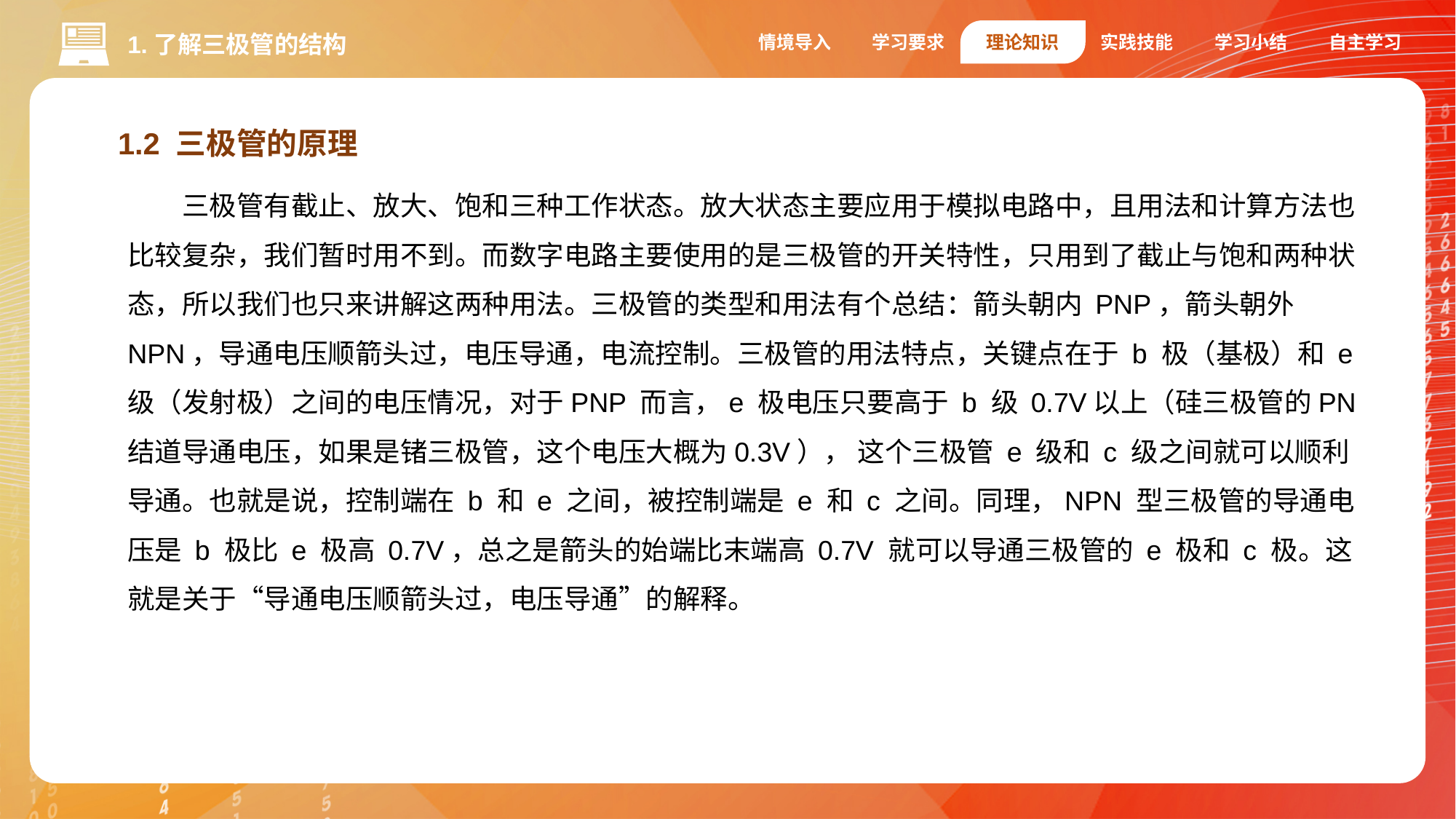

情境导入
学习要求
理论知识
实践技能
学习小结
自主学习

1.了解三极管的结构
1.2 三极管的原理
三极管有截止、放大、饱和三种工作状态。放大状态主要应用于模拟电路中，且用法和计算方法也比较复杂，我们暂时用不到。而数字电路主要使用的是三极管的开关特性，只用到了截止与饱和两种状态，所以我们也只来讲解这两种用法。三极管的类型和用法有个总结：箭头朝内 PNP，箭头朝外NPN，导通电压顺箭头过，电压导通，电流控制。三极管的用法特点，关键点在于 b 极（基极）和 e 级（发射极）之间的电压情况，对于PNP 而言，e 极电压只要高于 b 级 0.7V以上（硅三极管的PN结道导通电压，如果是锗三极管，这个电压大概为0.3V）， 这个三极管 e 级和 c 级之间就可以顺利导通。也就是说，控制端在 b 和 e 之间，被控制端是 e 和 c 之间。同理，NPN 型三极管的导通电压是 b 极比 e 极高 0.7V，总之是箭头的始端比末端高 0.7V 就可以导通三极管的 e 极和 c 极。这就是关于“导通电压顺箭头过，电压导通”的解释。